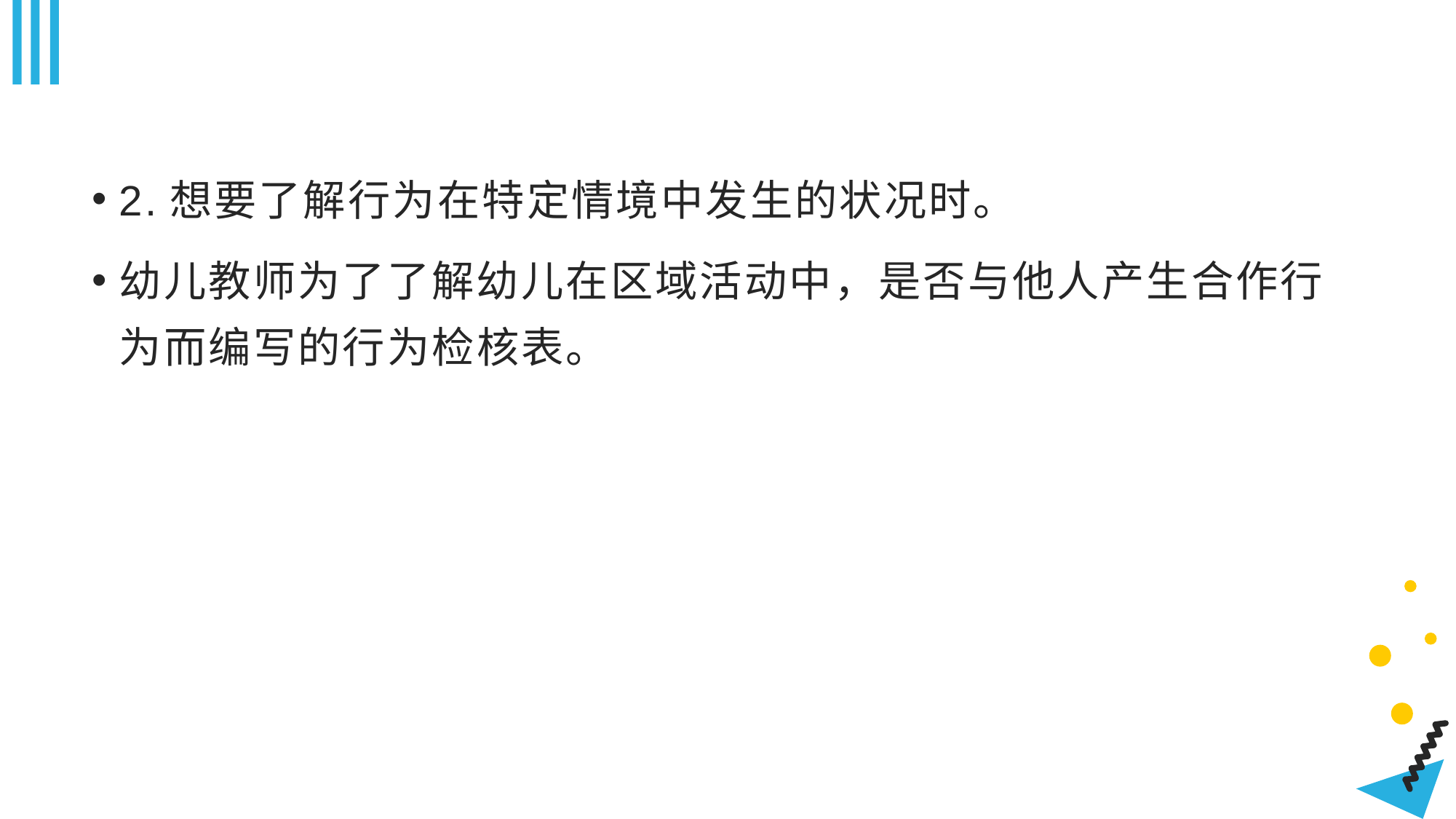

#
2.想要了解行为在特定情境中发生的状况时。
幼儿教师为了了解幼儿在区域活动中，是否与他人产生合作行为而编写的行为检核表。